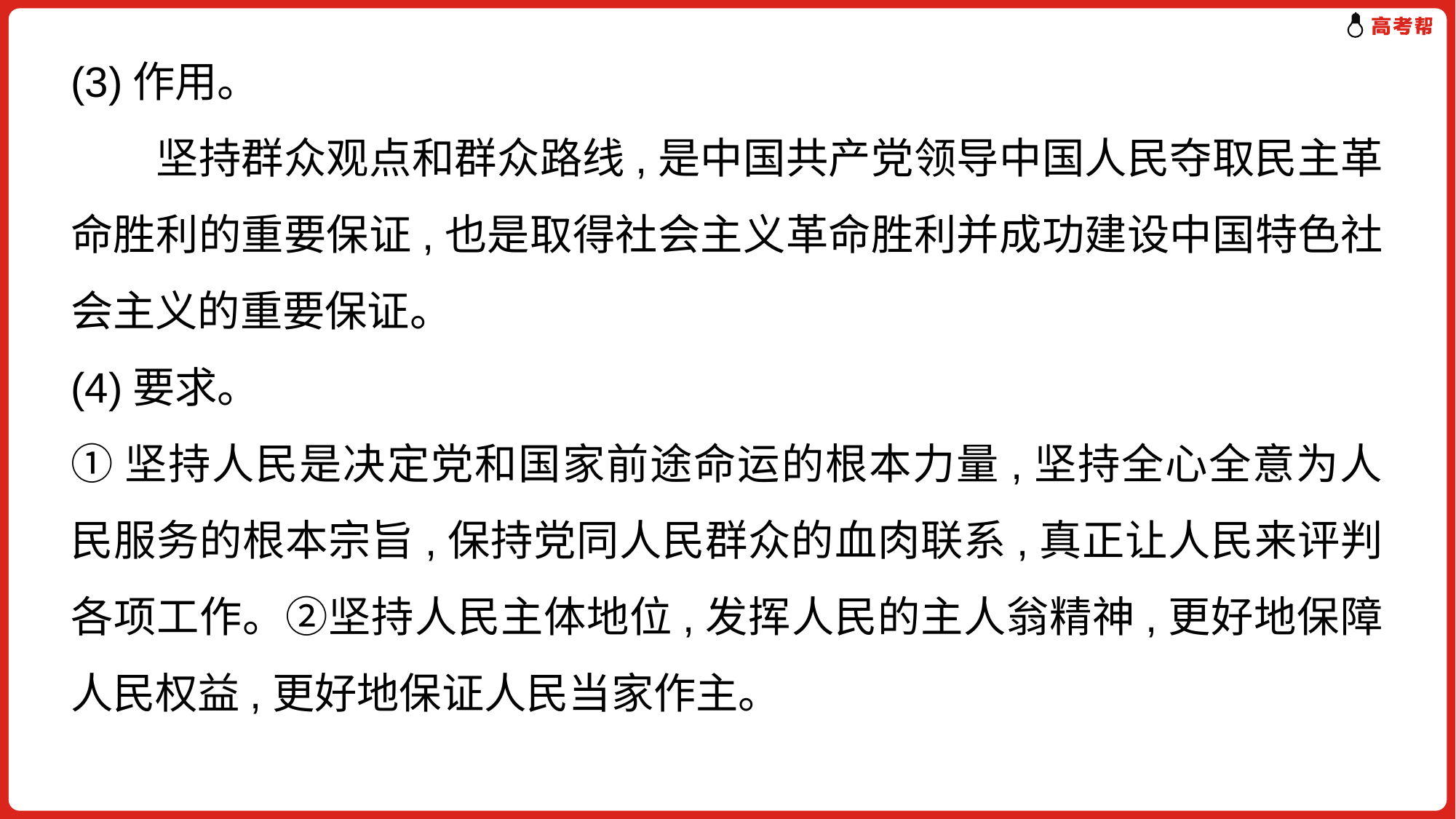

(3)作用。
　　坚持群众观点和群众路线,是中国共产党领导中国人民夺取民主革命胜利的重要保证,也是取得社会主义革命胜利并成功建设中国特色社会主义的重要保证。
(4)要求。
①坚持人民是决定党和国家前途命运的根本力量,坚持全心全意为人民服务的根本宗旨,保持党同人民群众的血肉联系,真正让人民来评判各项工作。②坚持人民主体地位,发挥人民的主人翁精神,更好地保障人民权益,更好地保证人民当家作主。